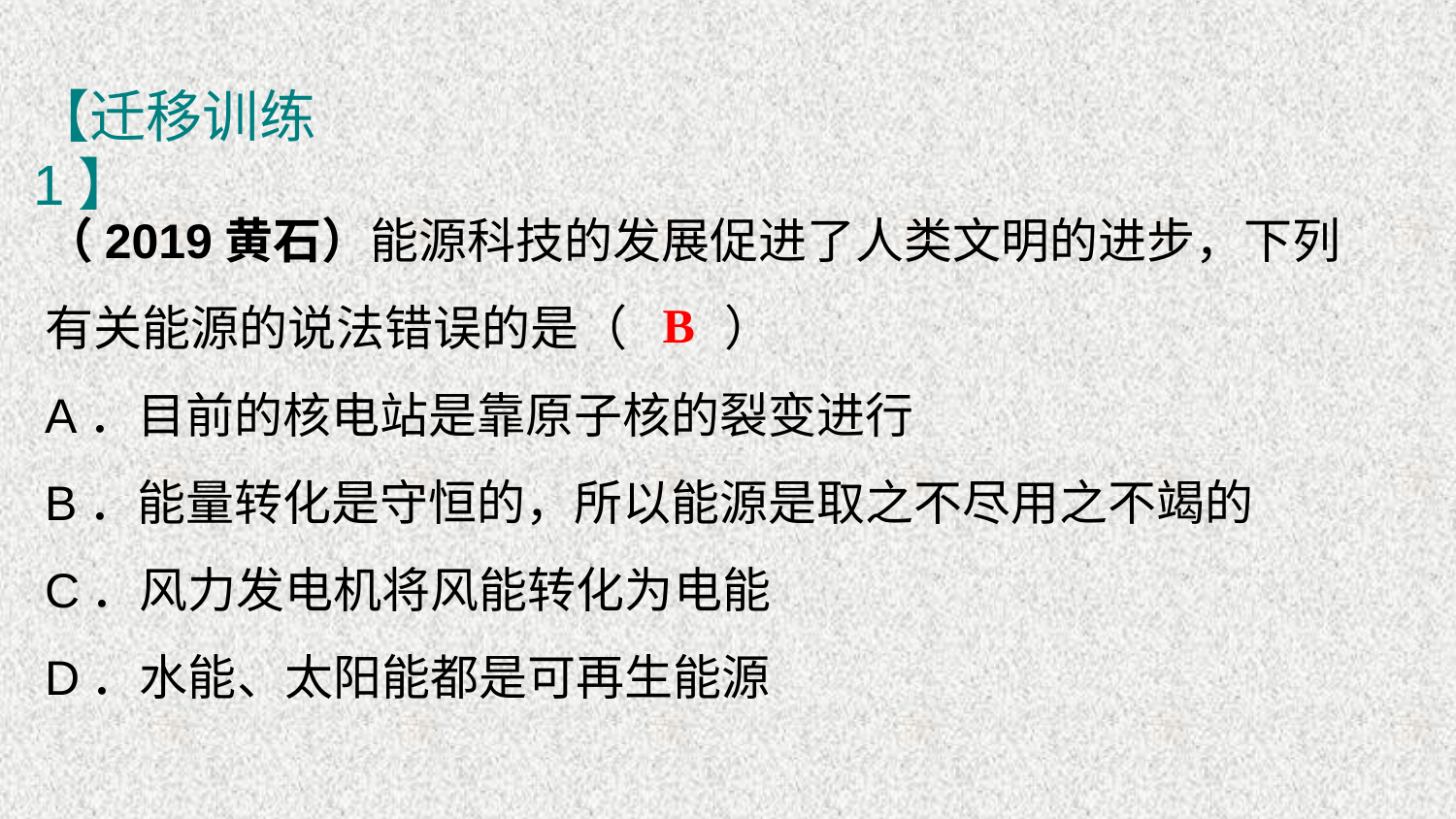

【迁移训练1】
（2019黄石）能源科技的发展促进了人类文明的进步，下列有关能源的说法错误的是（　　）
A．目前的核电站是靠原子核的裂变进行
B．能量转化是守恒的，所以能源是取之不尽用之不竭的
C．风力发电机将风能转化为电能
D．水能、太阳能都是可再生能源
B